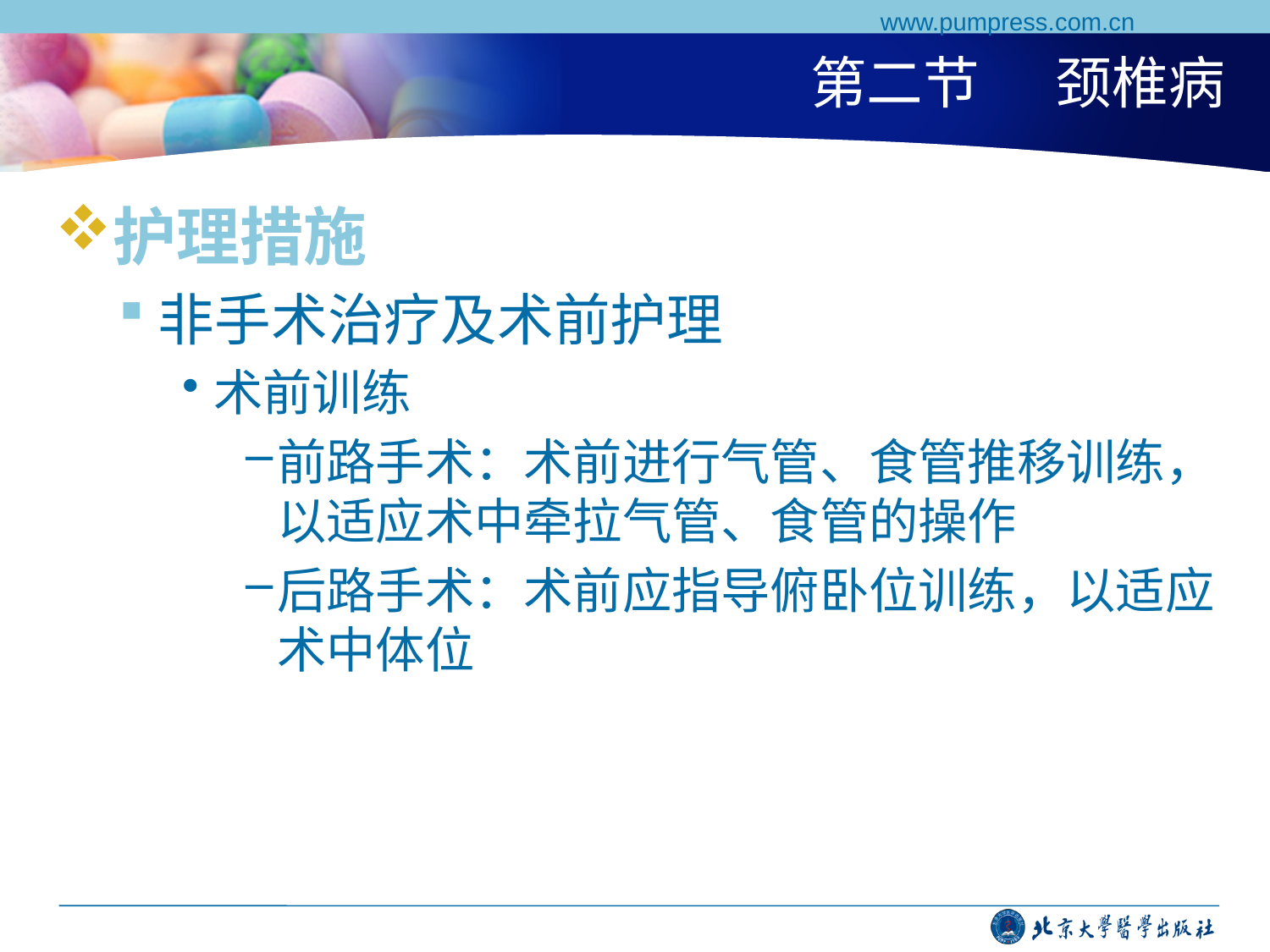

www.pumpress.com.cn
# 第二节      颈椎病
护理措施
非手术治疗及术前护理
术前训练
前路手术：术前进行气管、食管推移训练，以适应术中牵拉气管、食管的操作
后路手术：术前应指导俯卧位训练，以适应术中体位